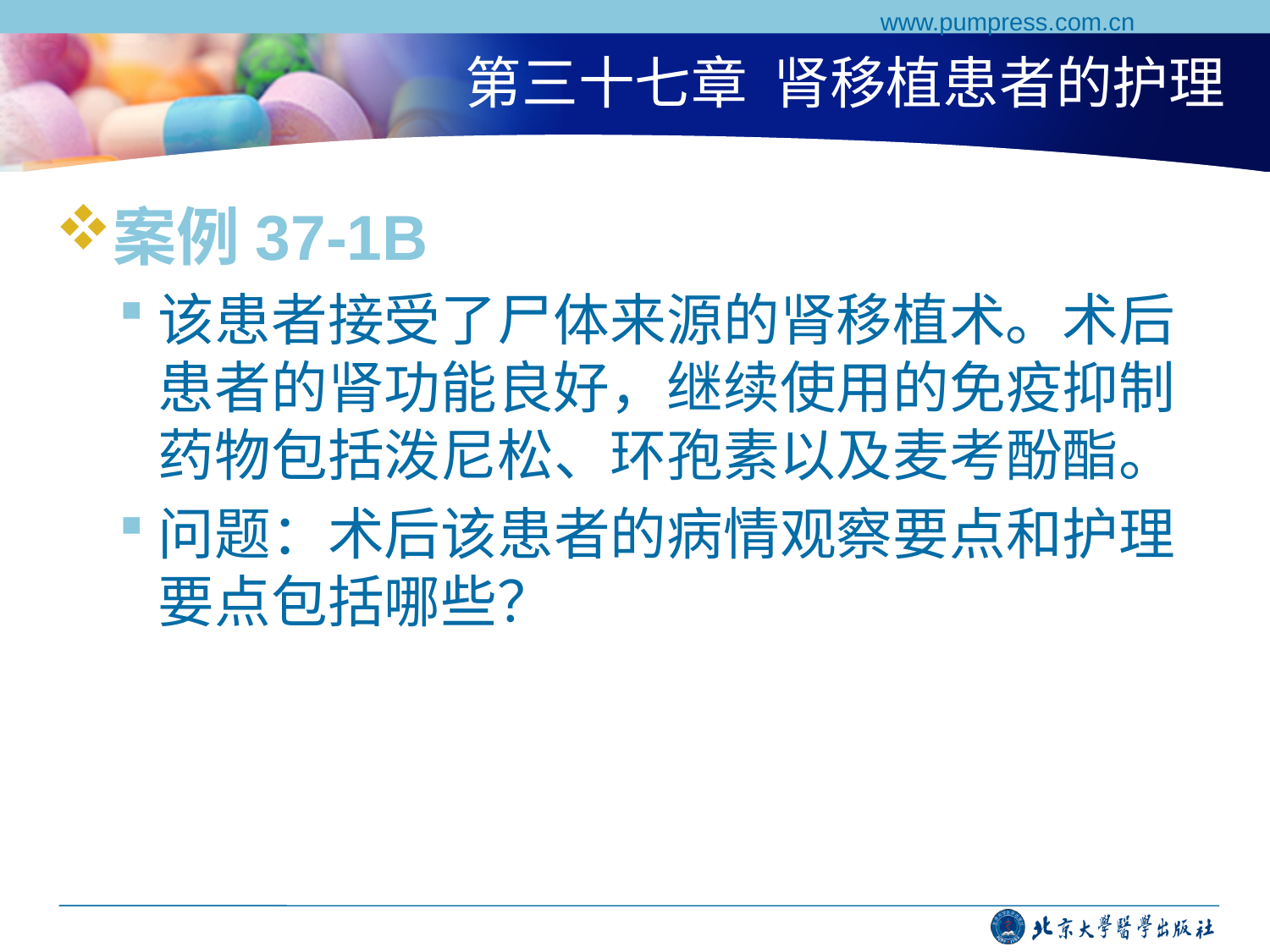

www.pumpress.com.cn
# 第三十七章  肾移植患者的护理
案例37-1B
该患者接受了尸体来源的肾移植术。术后患者的肾功能良好，继续使用的免疫抑制药物包括泼尼松、环孢素以及麦考酚酯。
问题：术后该患者的病情观察要点和护理要点包括哪些？